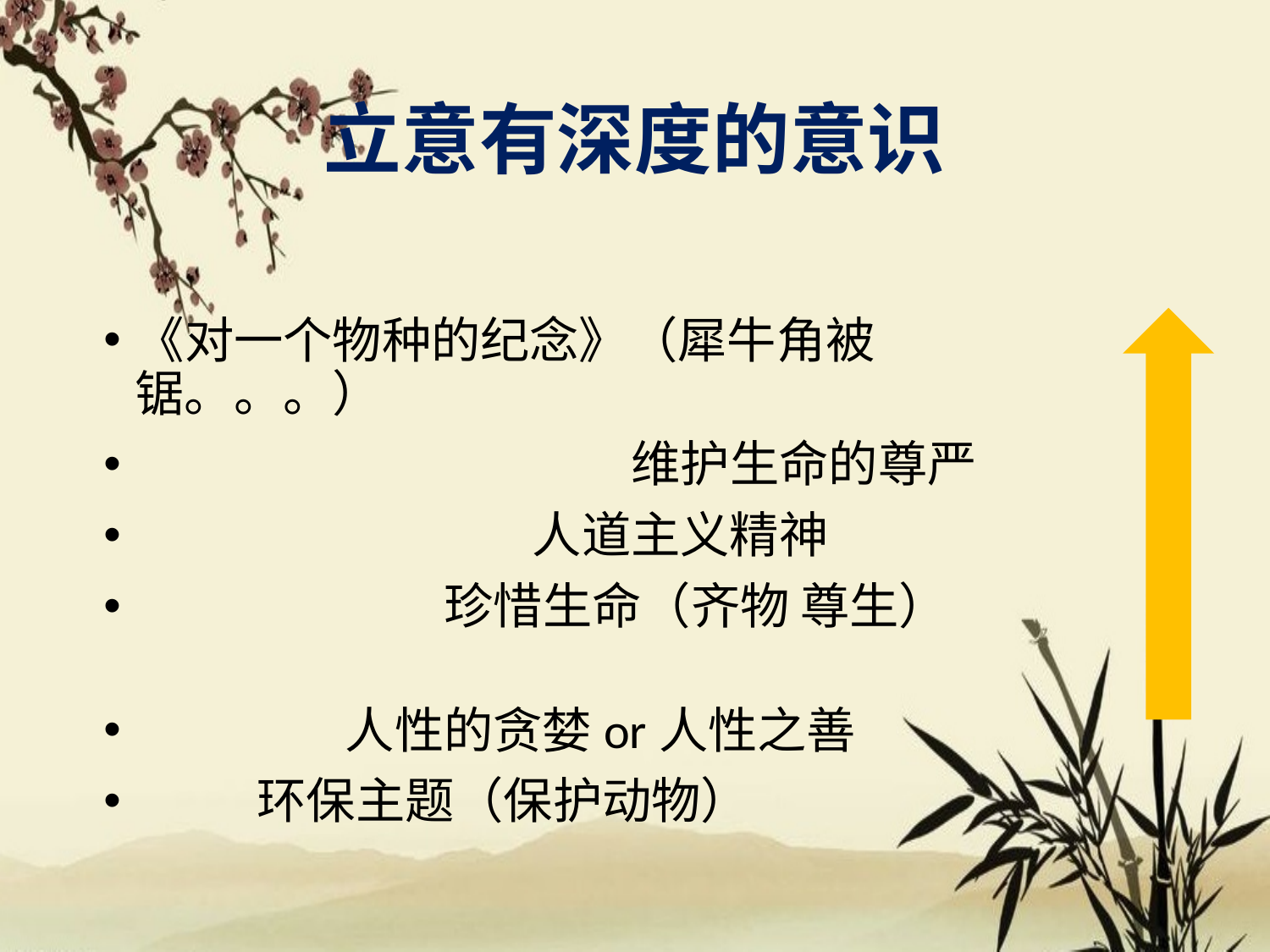

# 立意有深度的意识
《对一个物种的纪念》（犀牛角被锯。。。）
                                            维护生命的尊严
                                   人道主义精神
                           珍惜生命（齐物 尊生）
                  人性的贪婪or人性之善
          环保主题（保护动物）